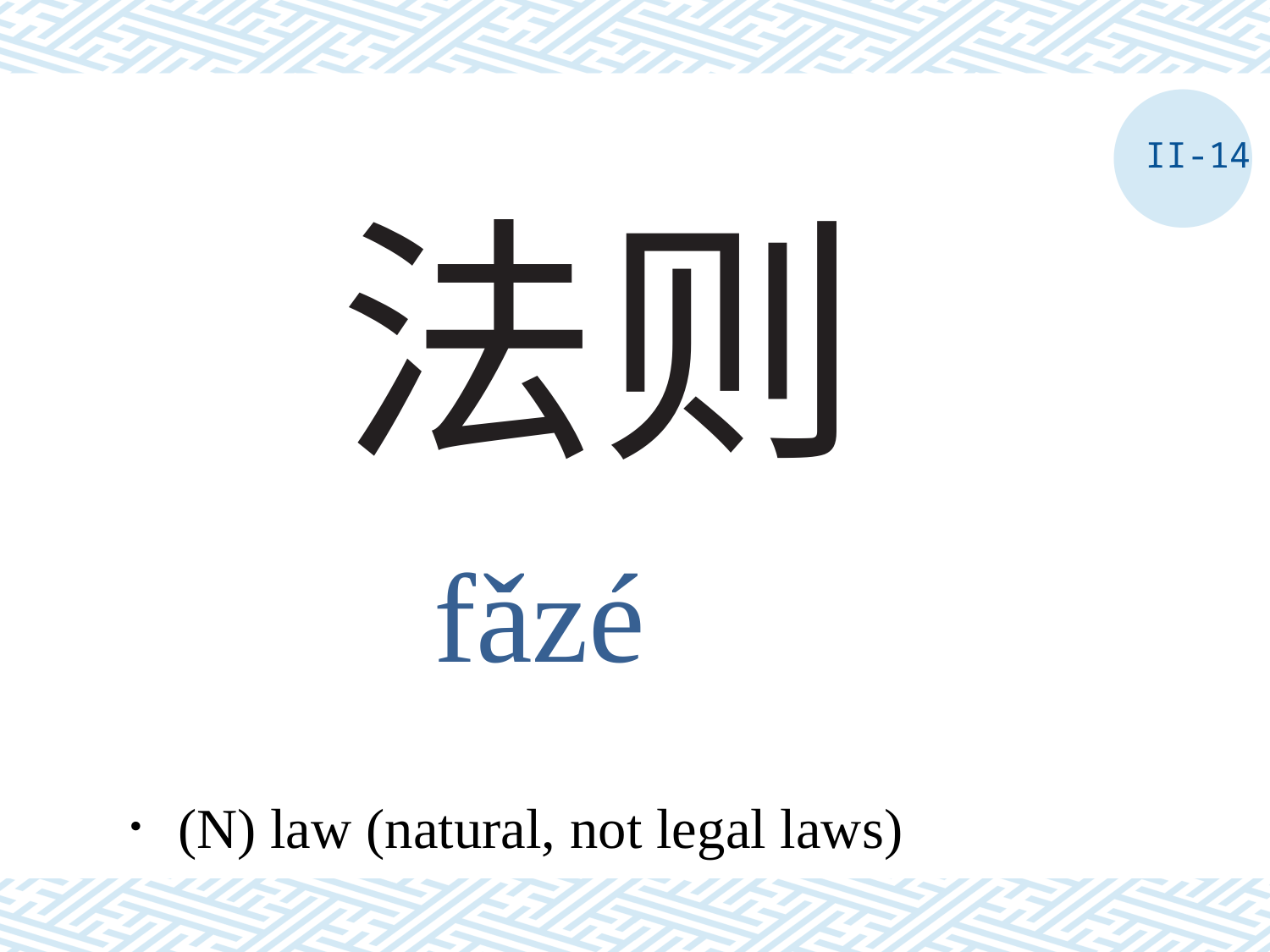

II-14

# 法则
fǎzé
．(N) law (natural, not legal laws)